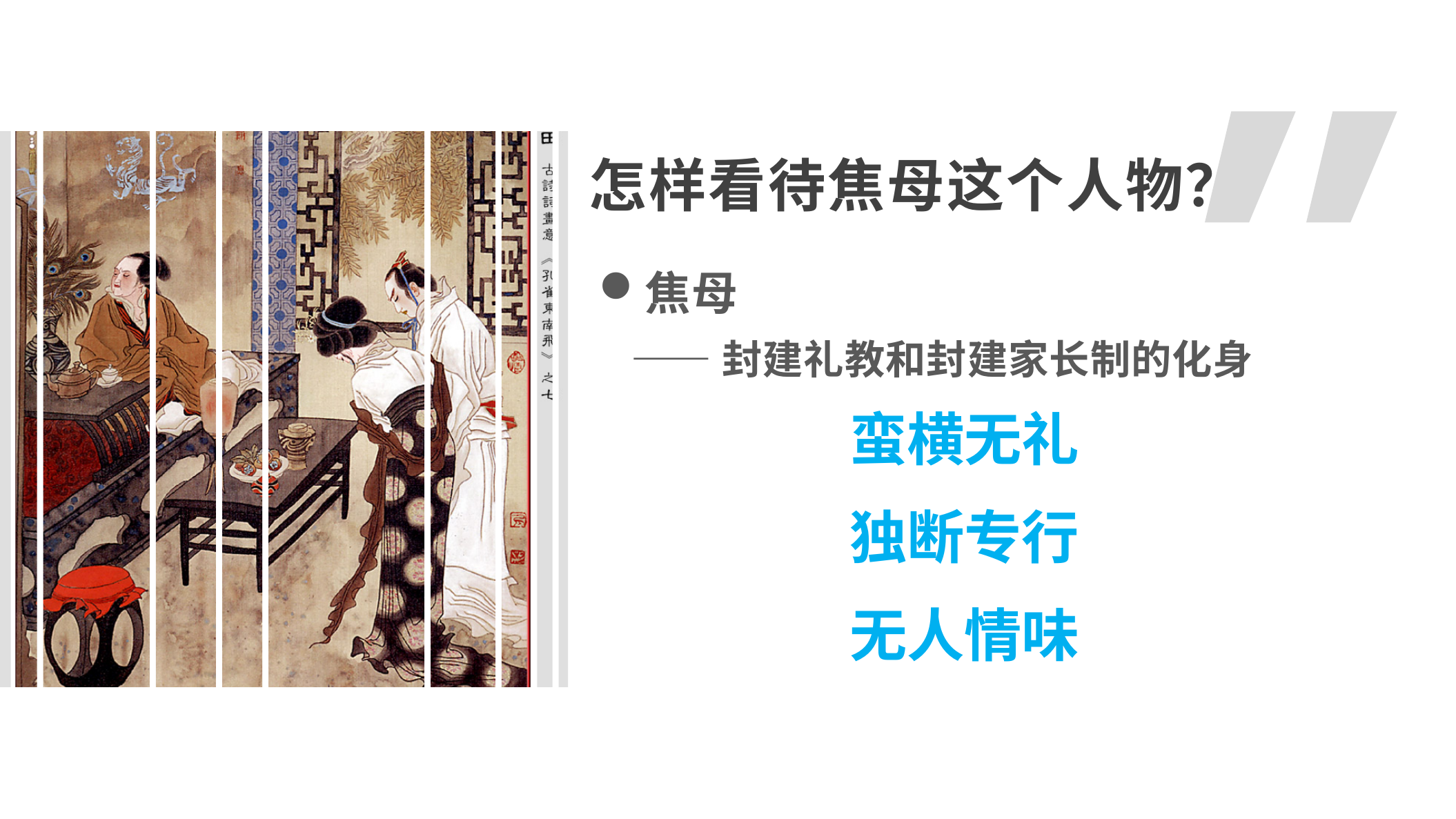

怎样看待焦母这个人物？
焦母
——封建礼教和封建家长制的化身
蛮横无礼
独断专行
无人情味